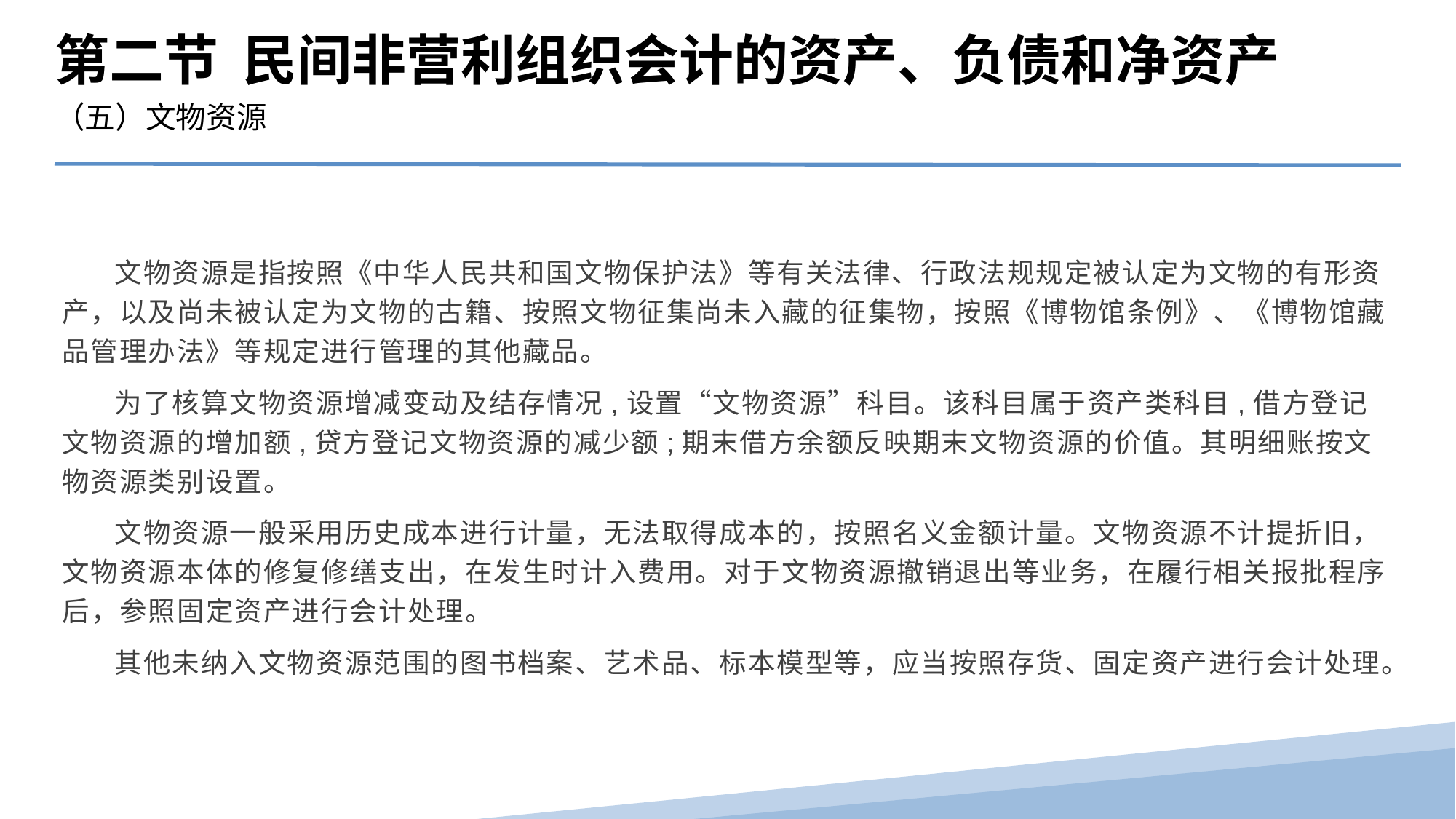

第二节  民间非营利组织会计的资产、负债和净资产
（五）文物资源
      文物资源是指按照《中华人民共和国文物保护法》等有关法律、行政法规规定被认定为文物的有形资产，以及尚未被认定为文物的古籍、按照文物征集尚未入藏的征集物，按照《博物馆条例》、《博物馆藏品管理办法》等规定进行管理的其他藏品。
      为了核算文物资源增减变动及结存情况,设置“文物资源”科目。该科目属于资产类科目,借方登记文物资源的增加额,贷方登记文物资源的减少额;期末借方余额反映期末文物资源的价值。其明细账按文物资源类别设置。
      文物资源一般采用历史成本进行计量，无法取得成本的，按照名义金额计量。文物资源不计提折旧，文物资源本体的修复修缮支出，在发生时计入费用。对于文物资源撤销退出等业务，在履行相关报批程序后，参照固定资产进行会计处理。
      其他未纳入文物资源范围的图书档案、艺术品、标本模型等，应当按照存货、固定资产进行会计处理。